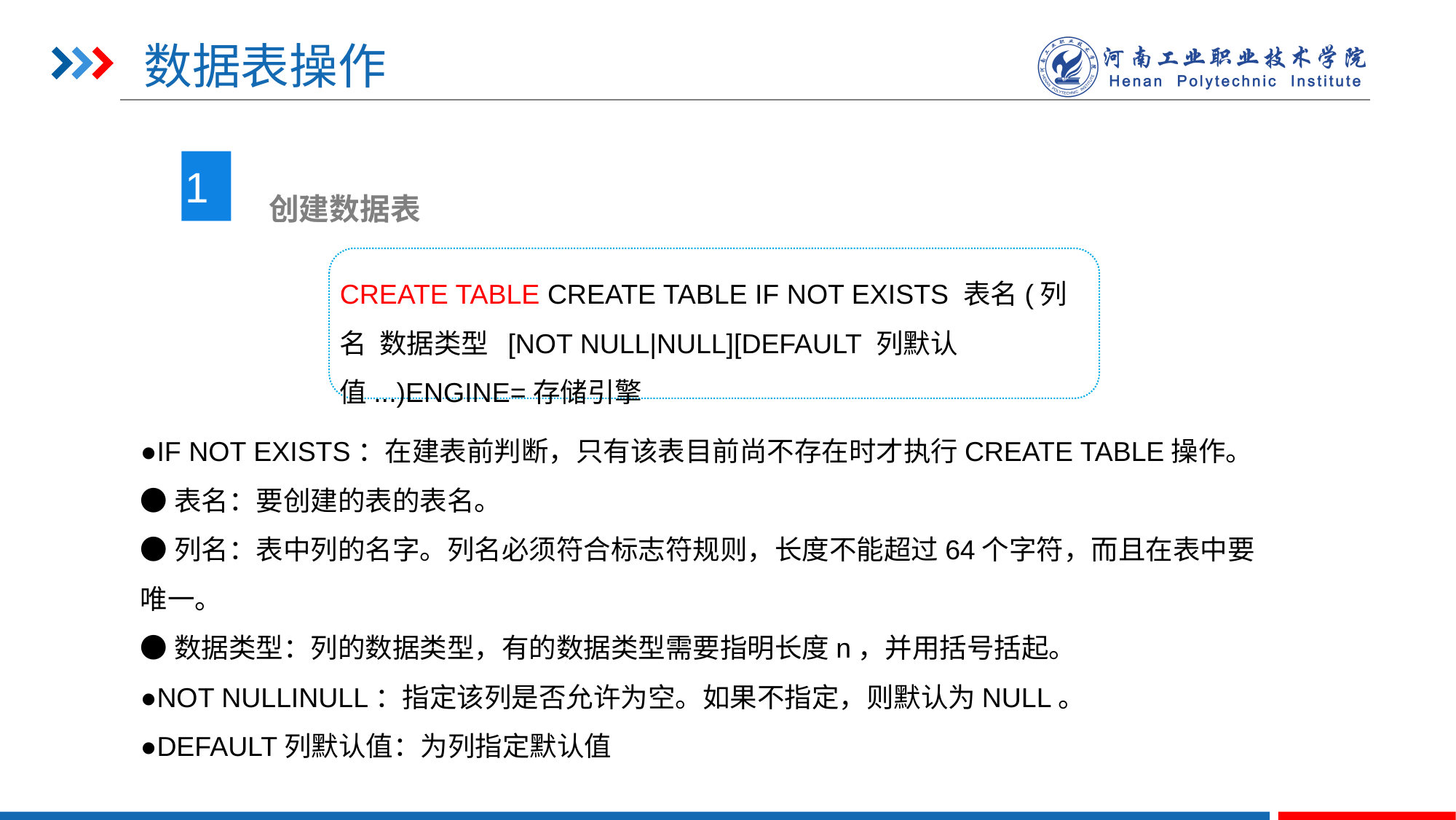

# 数据表操作

1
  创建数据表

CREATE TABLE CREATE TABLE IF NOT EXISTS 表名(列名  数据类型  [NOT NULL|NULL][DEFAULT 列默认值...)ENGINE=存储引擎
●IF NOT EXISTS：在建表前判断，只有该表目前尚不存在时才执行CREATE TABLE操作。
●表名：要创建的表的表名。
●列名：表中列的名字。列名必须符合标志符规则，长度不能超过64个字符，而且在表中要唯一。
●数据类型：列的数据类型，有的数据类型需要指明长度n，并用括号括起。
●NOT NULLINULL：指定该列是否允许为空。如果不指定，则默认为NULL。
●DEFAULT列默认值：为列指定默认值